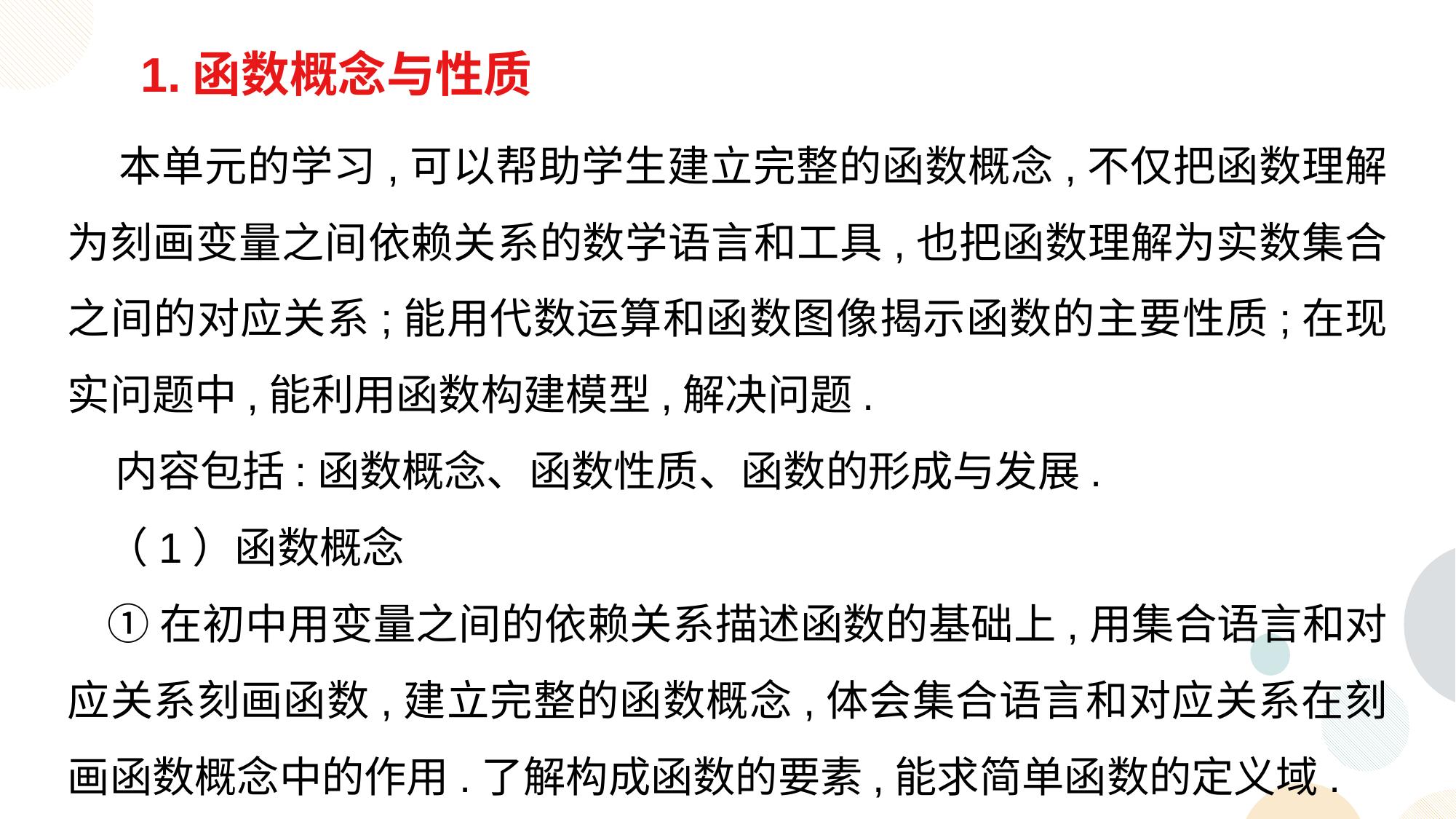

1.函数概念与性质
    本单元的学习,可以帮助学生建立完整的函数概念,不仅把函数理解为刻画变量之间依赖关系的数学语言和工具,也把函数理解为实数集合之间的对应关系;能用代数运算和函数图像揭示函数的主要性质;在现实问题中,能利用函数构建模型,解决问题.
    内容包括:函数概念、函数性质、函数的形成与发展.
   （1）函数概念
    ①在初中用变量之间的依赖关系描述函数的基础上,用集合语言和对应关系刻画函数,建立完整的函数概念,体会集合语言和对应关系在刻画函数概念中的作用.了解构成函数的要素,能求简单函数的定义域.